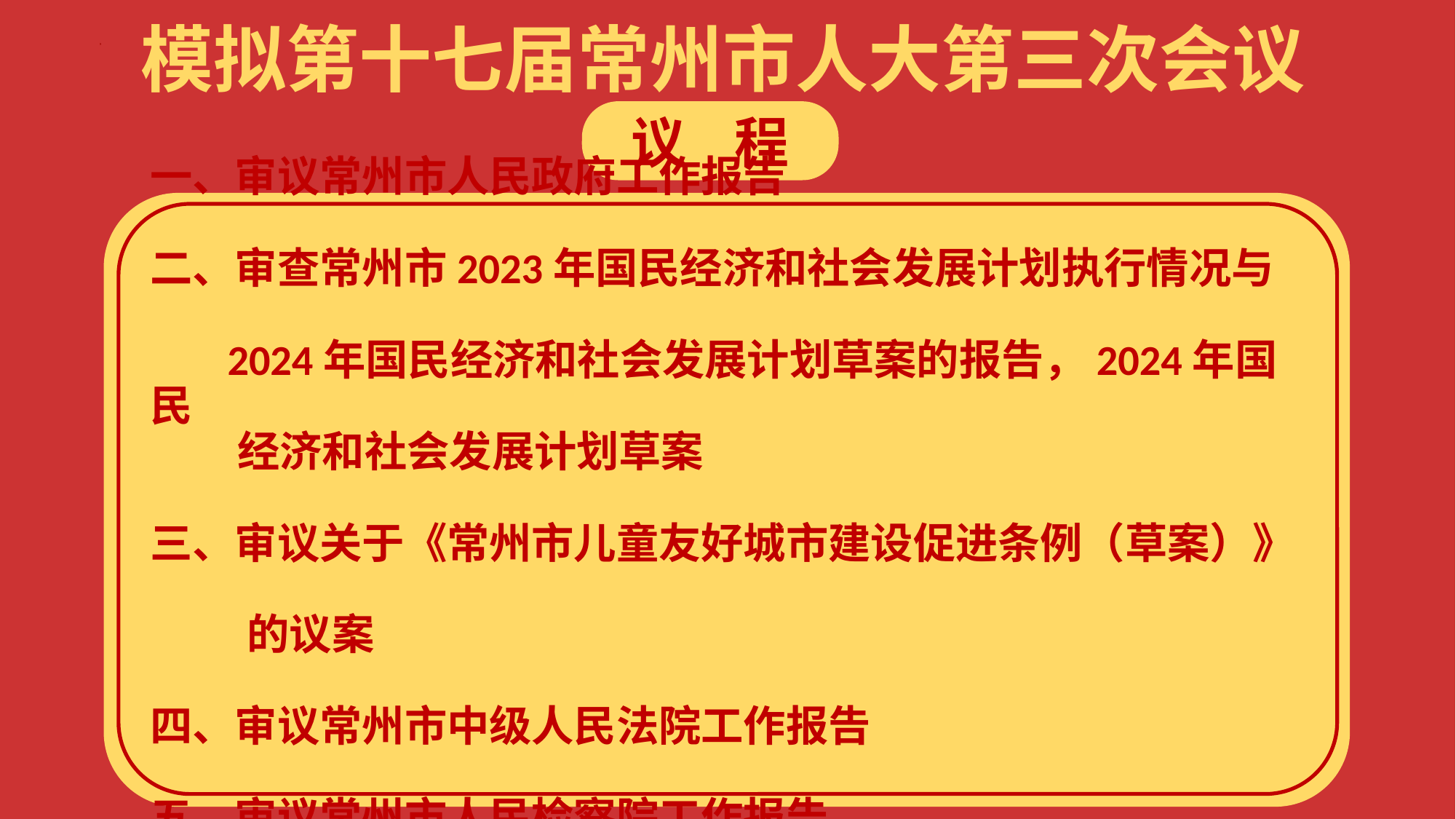

模拟第十七届常州市人大第三次会议
议    程

一、审议常州市人民政府工作报告

二、审查常州市2023年国民经济和社会发展计划执行情况与
        2024年国民经济和社会发展计划草案的报告，2024年国民
        经济和社会发展计划草案

三、审议关于《常州市儿童友好城市建设促进条例（草案）》
         的议案

四、审议常州市中级人民法院工作报告

五、审议常州市人民检察院工作报告